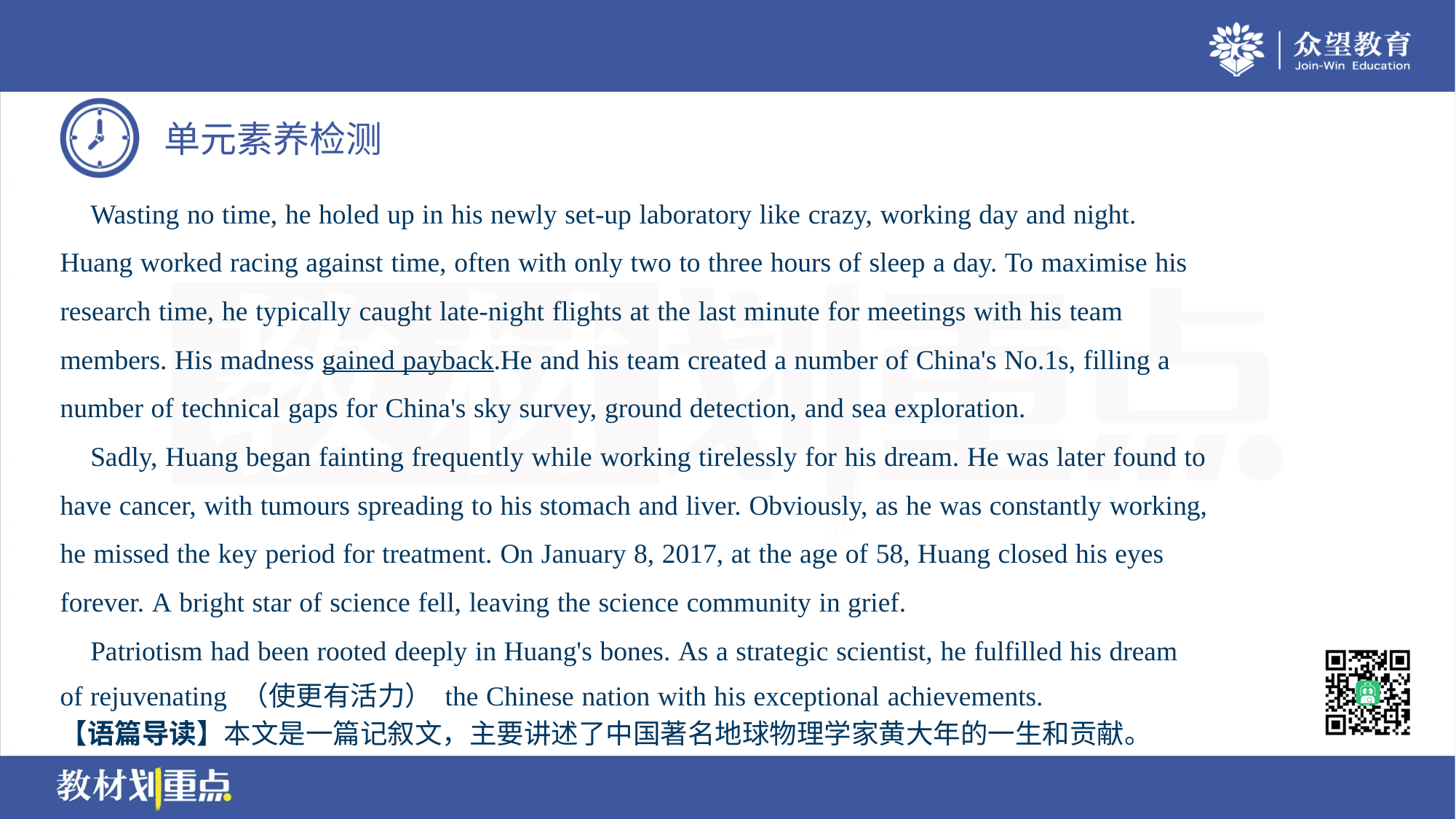

Wasting no time, he holed up in his newly set-up laboratory like crazy, working day and night.
Huang worked racing against time, often with only two to three hours of sleep a day. To maximise his
research time, he typically caught late-night flights at the last minute for meetings with his team
members. His madness gained payback.He and his team created a number of China's No.1s, filling a
number of technical gaps for China's sky survey, ground detection, and sea exploration.
    Sadly, Huang began fainting frequently while working tirelessly for his dream. He was later found to
have cancer, with tumours spreading to his stomach and liver. Obviously, as he was constantly working,
he missed the key period for treatment. On January 8, 2017, at the age of 58, Huang closed his eyes
forever. A bright star of science fell, leaving the science community in grief.
    Patriotism had been rooted deeply in Huang's bones. As a strategic scientist, he fulfilled his dream
of rejuvenating （使更有活力） the Chinese nation with his exceptional achievements.
【语篇导读】本文是一篇记叙文，主要讲述了中国著名地球物理学家黄大年的一生和贡献。